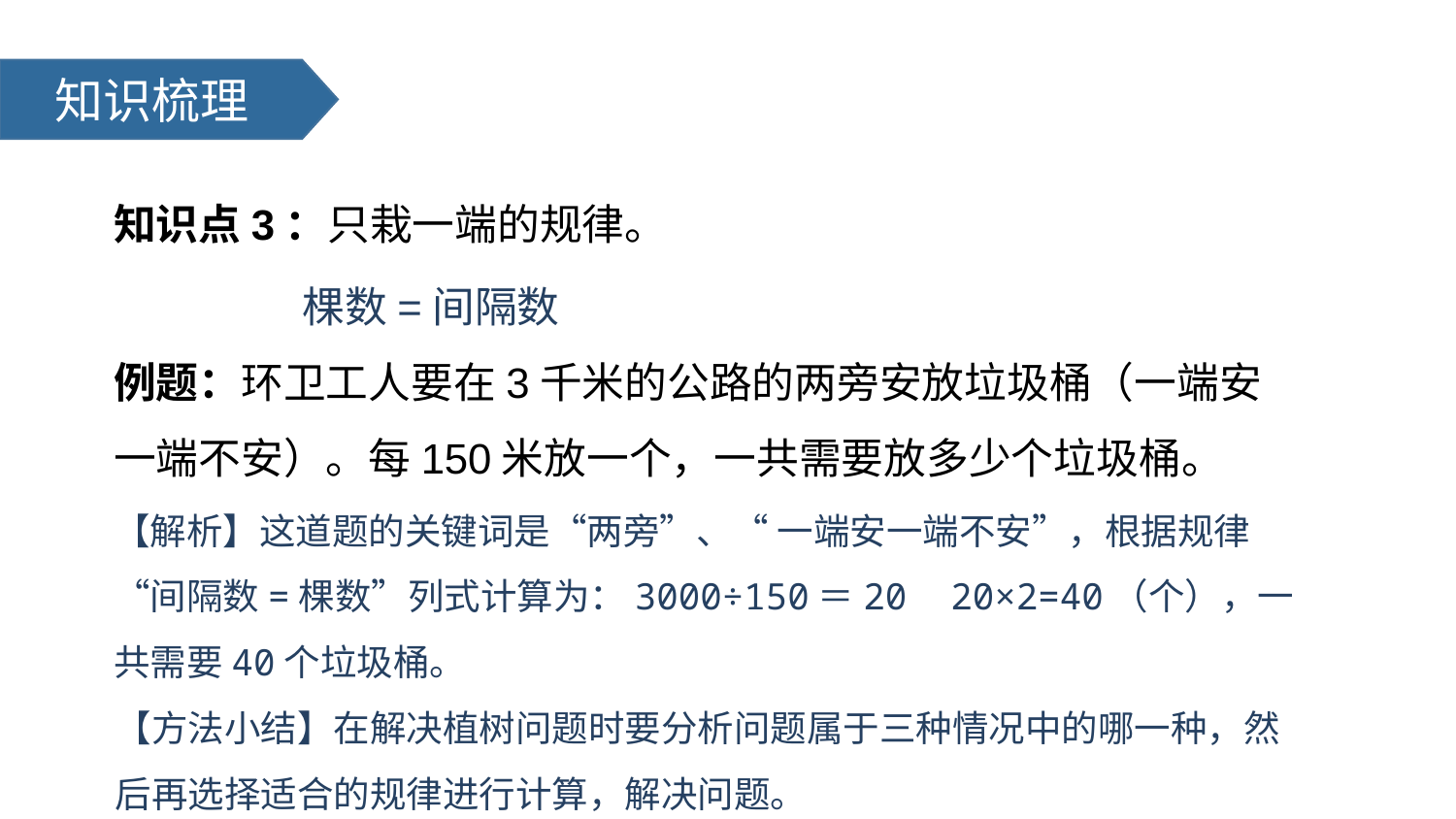

知识梳理
知识点3：只栽一端的规律。
       棵数=间隔数
例题：环卫工人要在3千米的公路的两旁安放垃圾桶（一端安一端不安）。每150米放一个，一共需要放多少个垃圾桶。
【解析】这道题的关键词是“两旁”、“ 一端安一端不安”，根据规律“间隔数=棵数”列式计算为：3000÷150＝20  20×2=40（个），一共需要40个垃圾桶。
【方法小结】在解决植树问题时要分析问题属于三种情况中的哪一种，然后再选择适合的规律进行计算，解决问题。